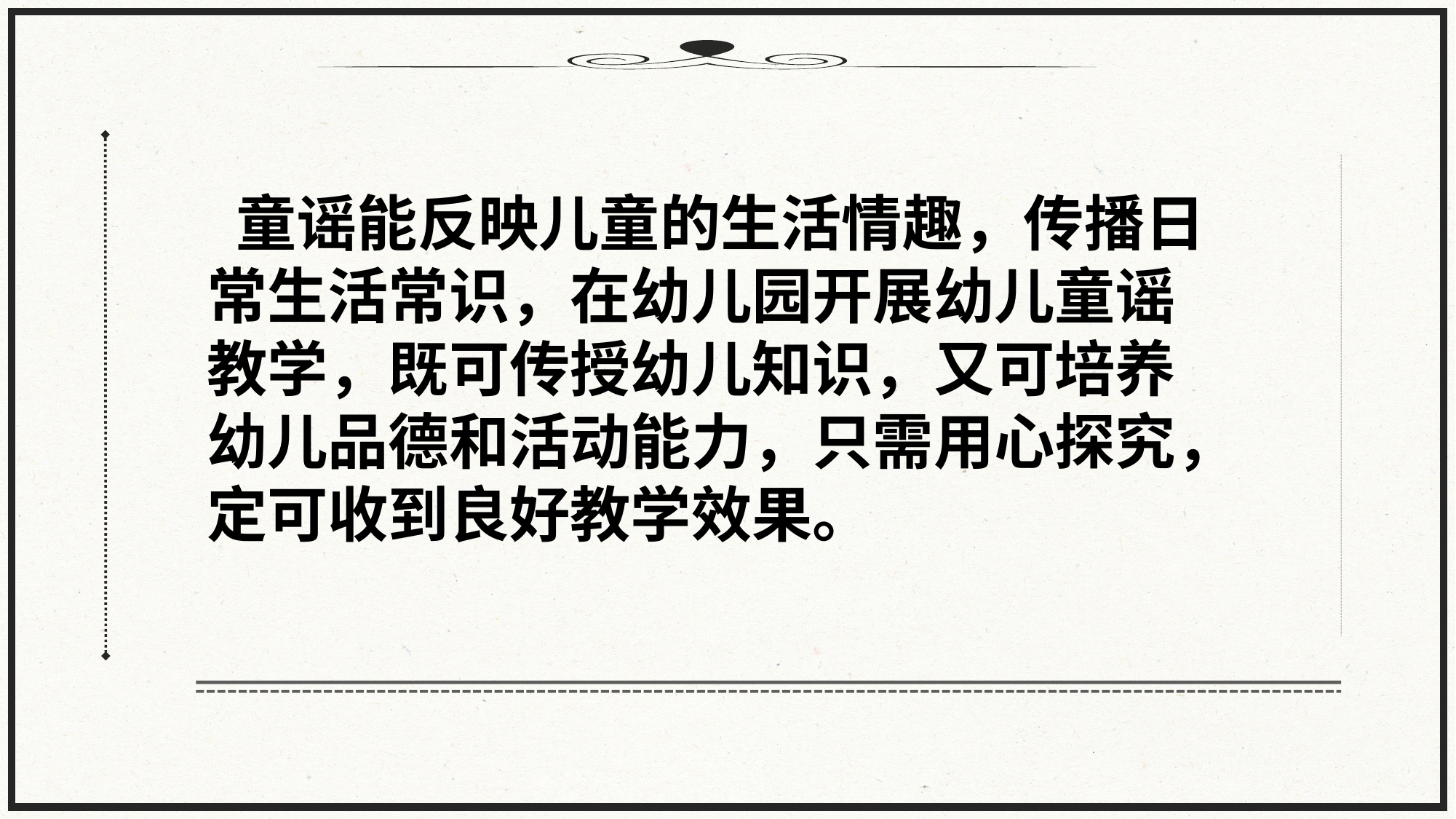

童谣能反映儿童的生活情趣，传播日常生活常识，在幼儿园开展幼儿童谣教学，既可传授幼儿知识，又可培养幼儿品德和活动能力，只需用心探究，定可收到良好教学效果。